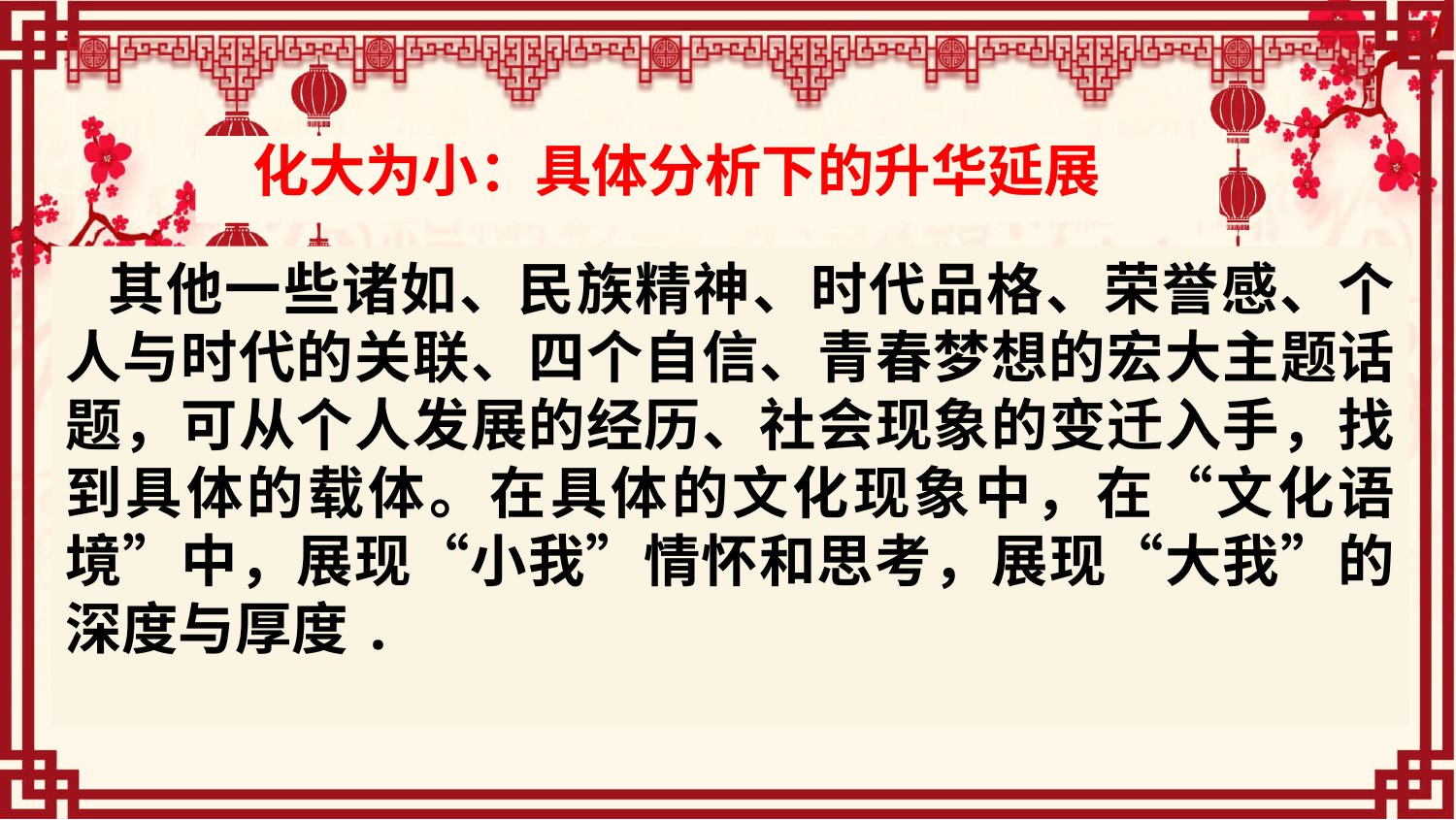

化大为小：具体分析下的升华延展
其他一些诸如、民族精神、时代品格、荣誉感、个人与时代的关联、四个自信、青春梦想的宏大主题话题，可从个人发展的经历、社会现象的变迁入手，找到具体的载体。在具体的文化现象中，在“文化语境”中，展现“小我”情怀和思考，展现“大我”的深度与厚度.